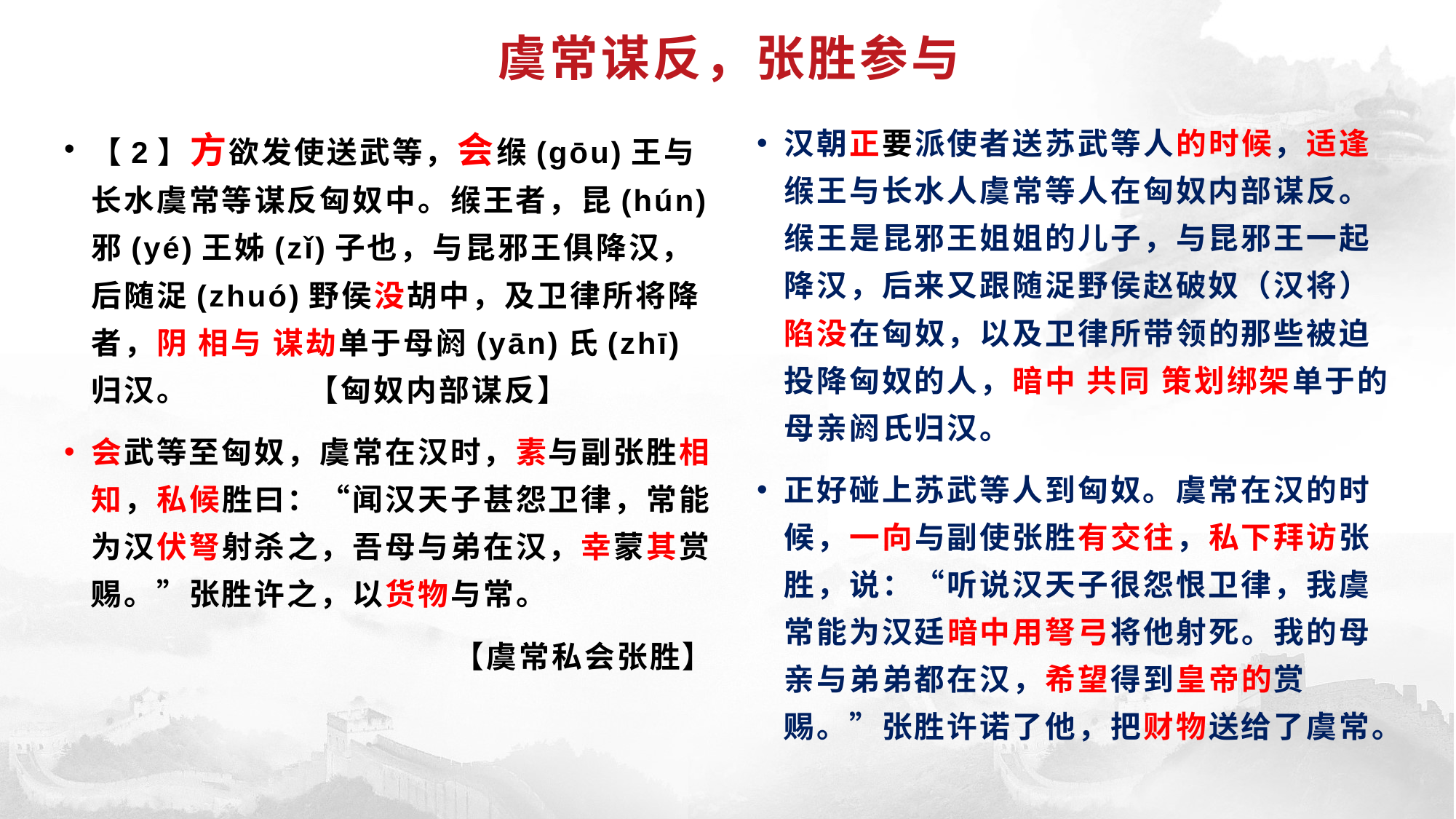

# 虞常谋反，张胜参与
【2】方欲发使送武等，会缑(gōu)王与长水虞常等谋反匈奴中。缑王者，昆(hún)邪(yé)王姊(zǐ)子也，与昆邪王俱降汉，后随浞(zhuó)野侯没胡中，及卫律所将降者，阴 相与 谋劫单于母阏(yān)氏(zhī)归汉。             【匈奴内部谋反】
会武等至匈奴，虞常在汉时，素与副张胜相知，私候胜曰：“闻汉天子甚怨卫律，常能为汉伏弩射杀之，吾母与弟在汉，幸蒙其赏赐。”张胜许之，以货物与常。
【虞常私会张胜】

汉朝正要派使者送苏武等人的时候，适逢缑王与长水人虞常等人在匈奴内部谋反。缑王是昆邪王姐姐的儿子，与昆邪王一起降汉，后来又跟随浞野侯赵破奴（汉将）陷没在匈奴，以及卫律所带领的那些被迫投降匈奴的人，暗中 共同 策划绑架单于的母亲阏氏归汉。
正好碰上苏武等人到匈奴。虞常在汉的时候，一向与副使张胜有交往，私下拜访张胜，说：“听说汉天子很怨恨卫律，我虞常能为汉廷暗中用弩弓将他射死。我的母亲与弟弟都在汉，希望得到皇帝的赏赐。”张胜许诺了他，把财物送给了虞常。